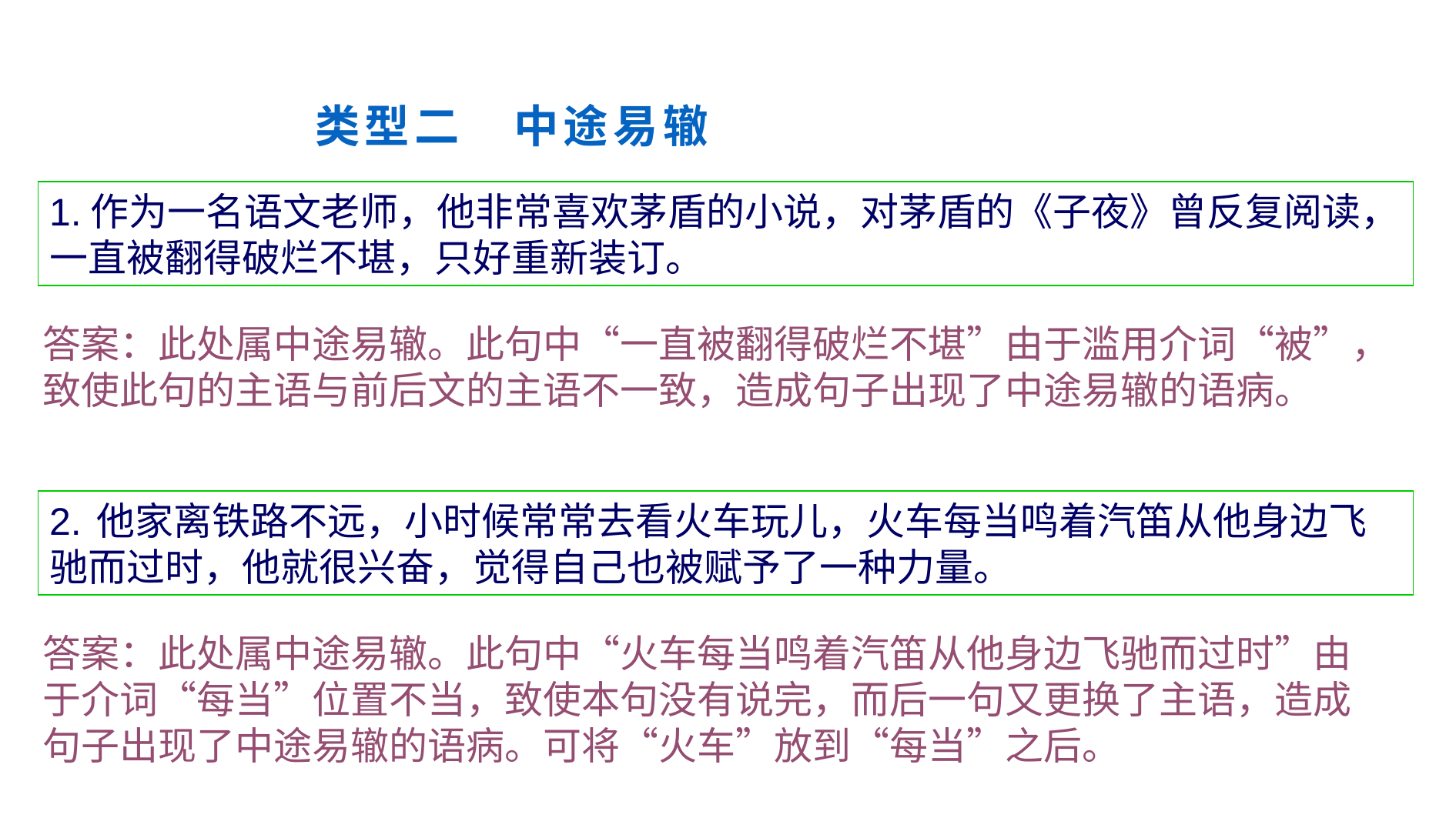

类型二　中途易辙
1.作为一名语文老师，他非常喜欢茅盾的小说，对茅盾的《子夜》曾反复阅读，一直被翻得破烂不堪，只好重新装订。

答案：此处属中途易辙。此句中“一直被翻得破烂不堪”由于滥用介词“被”，致使此句的主语与前后文的主语不一致，造成句子出现了中途易辙的语病。

2. 他家离铁路不远，小时候常常去看火车玩儿，火车每当鸣着汽笛从他身边飞驰而过时，他就很兴奋，觉得自己也被赋予了一种力量。
答案：此处属中途易辙。此句中“火车每当鸣着汽笛从他身边飞驰而过时”由于介词“每当”位置不当，致使本句没有说完，而后一句又更换了主语，造成句子出现了中途易辙的语病。可将“火车”放到“每当”之后。